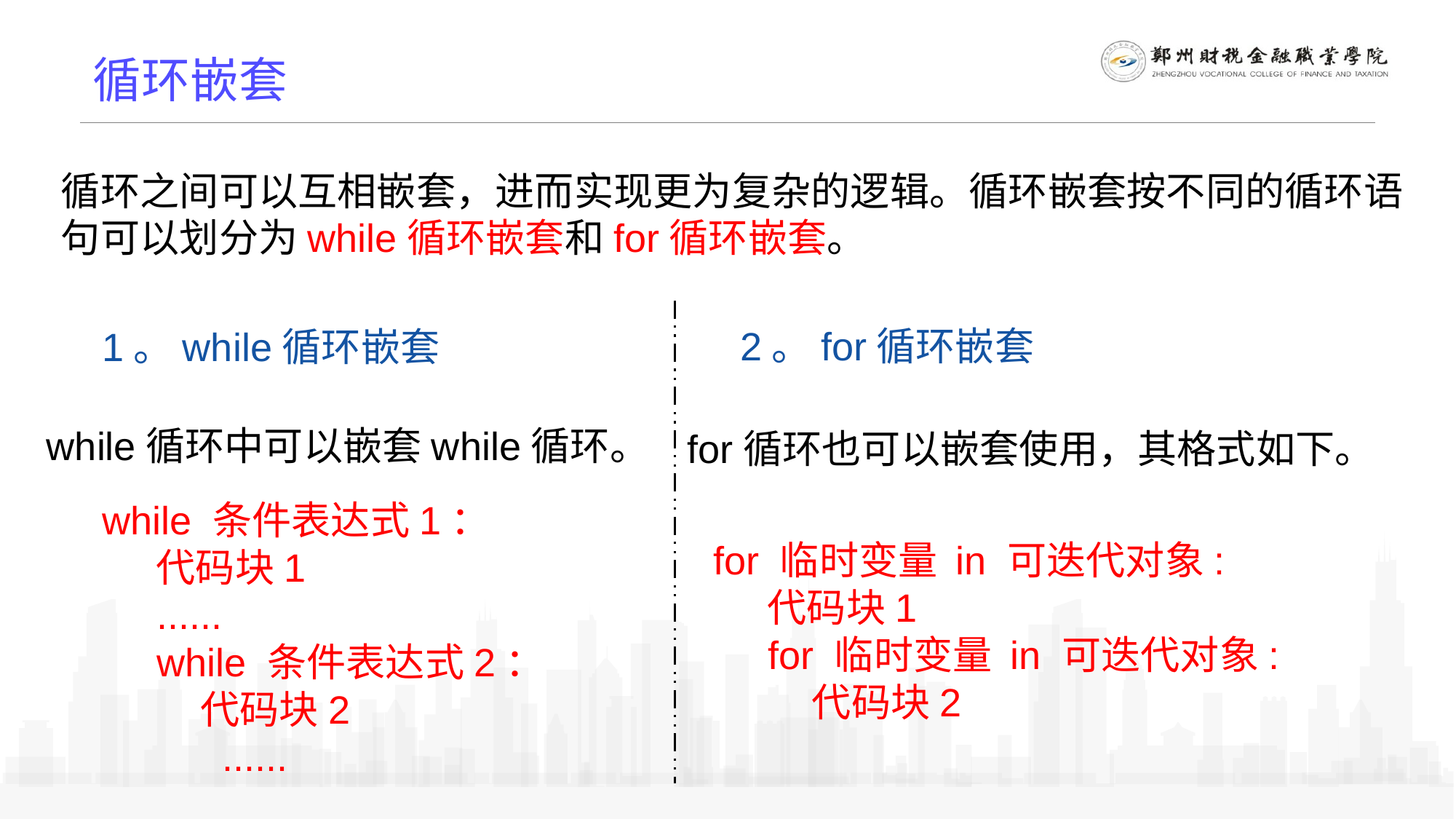

循环嵌套
循环之间可以互相嵌套，进而实现更为复杂的逻辑。循环嵌套按不同的循环语句可以划分为while循环嵌套和for循环嵌套。
2。for循环嵌套
1。while循环嵌套
while循环中可以嵌套while循环。
for循环也可以嵌套使用，其格式如下。
while 条件表达式1：
     代码块1
     ......
     while 条件表达式2：
          代码块2
	 ......
for 临时变量 in 可迭代对象:
     代码块1
     for 临时变量 in 可迭代对象:
          代码块2